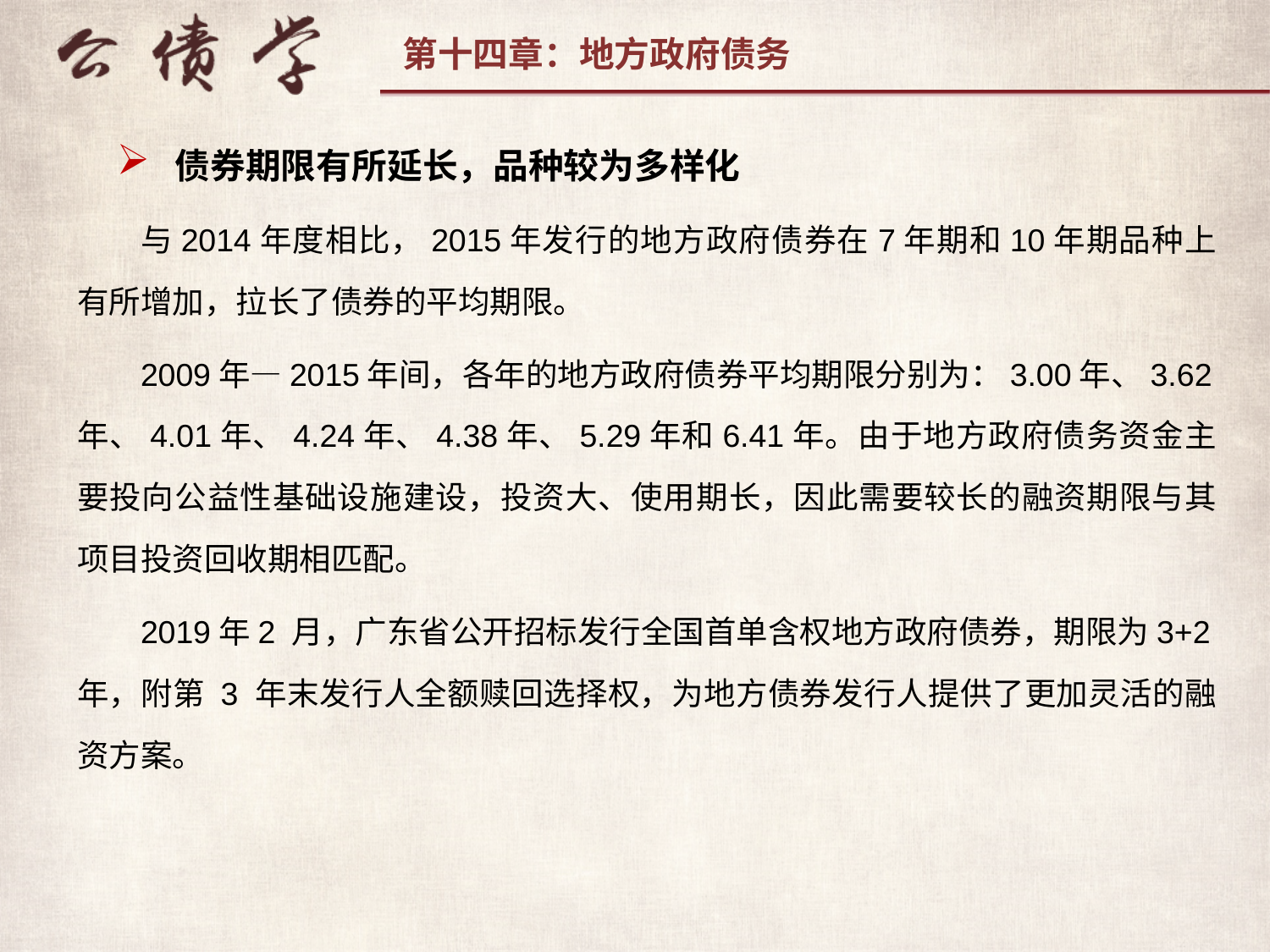

债券期限有所延长，品种较为多样化
与2014年度相比，2015年发行的地方政府债券在7年期和10年期品种上有所增加，拉长了债券的平均期限。
2009年—2015年间，各年的地方政府债券平均期限分别为：3.00年、3.62年、4.01年、4.24年、4.38年、5.29年和6.41年。由于地方政府债务资金主要投向公益性基础设施建设，投资大、使用期长，因此需要较长的融资期限与其项目投资回收期相匹配。
2019年2 月，广东省公开招标发行全国首单含权地方政府债券，期限为3+2年，附第 3 年末发行人全额赎回选择权，为地方债券发行人提供了更加灵活的融资方案。
22